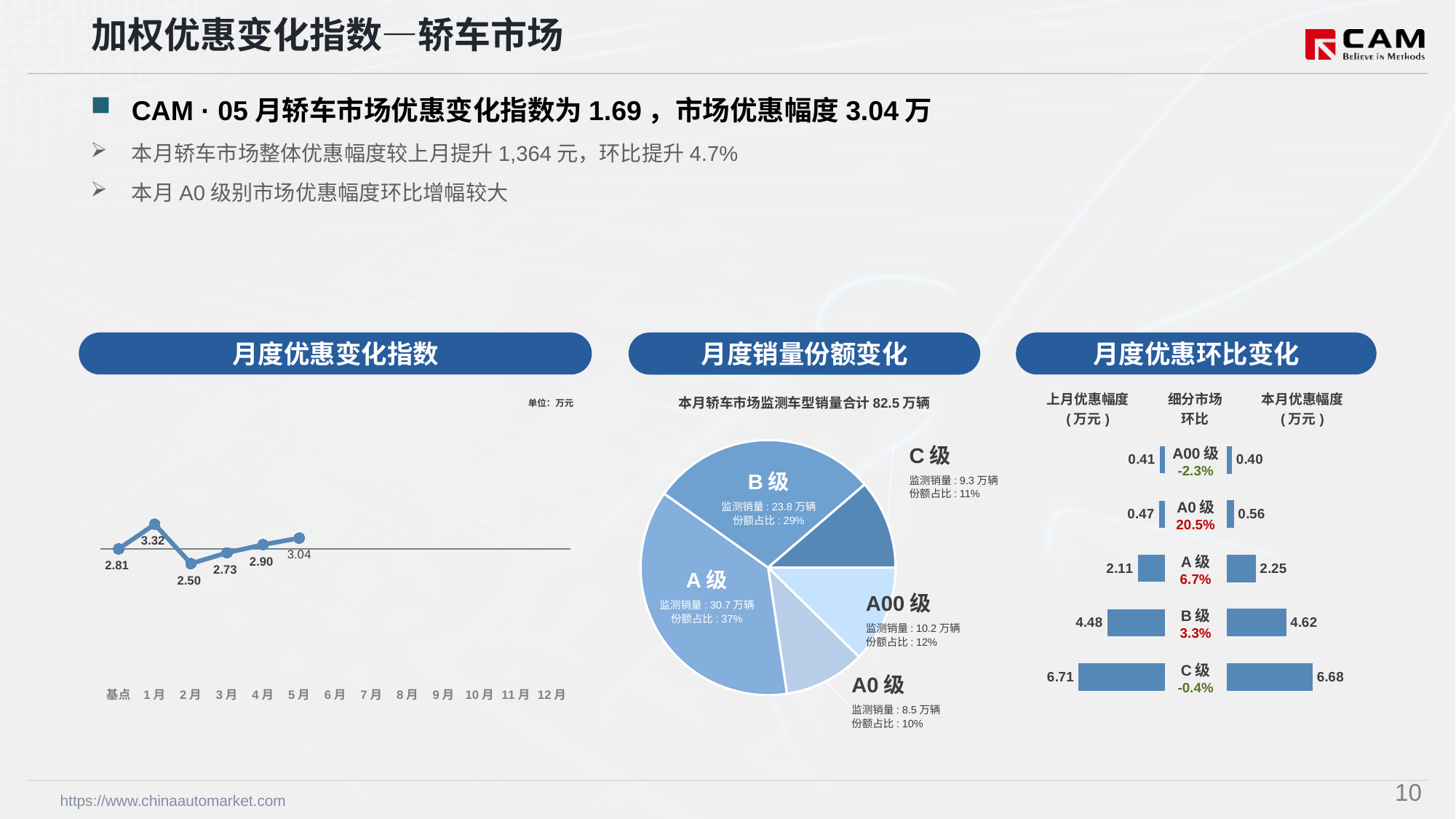

加权优惠变化指数—轿车市场
CAM · 05月轿车市场优惠变化指数为1.69，市场优惠幅度3.04万
本月轿车市场整体优惠幅度较上月提升1,364元，环比提升4.7%
本月A0级别市场优惠幅度环比增幅较大
月度优惠变化指数

月度优惠环比变化

月度销量份额变化

本月轿车市场监测车型销量合计82.5万辆
C级
监测销量: 9.3万辆
份额占比: 11%
B级
监测销量: 23.8万辆
份额占比: 29%
A级
监测销量: 30.7万辆
份额占比: 37%
A00级
监测销量: 10.2万辆
份额占比: 12%
A0级
监测销量: 8.5万辆
份额占比: 10%

### Chart

| Category | 细分市场 |
|---|---|
| A00级 | 101894.0 |
| A0级 | 84803.0 |
| A级 | 306975.0 |
| B级 | 238056.0 |
| C级 | 93232.0 |

### Chart

| Category | Y2023 |
|---|---|
| 基点 | 0.0 |
| 1月 | 3.85 |
| 2月 | -2.3 |
| 3月 | -0.61 |
| 4月 | 0.67 |
| 5月 | 1.69 |
| 6月 | None |
| 7月 | None |
| 8月 | None |
| 9月 | None |
| 10月 | None |
| 11月 | None |
| 12月 | None |
| 上月优惠幅度 (万元) | 细分市场 环比 | 本月优惠幅度 (万元) |
| --- | --- | --- |
单位：万元
| A00级 -2.3% |
| --- |
| A0级 20.5% |
| A级 6.7% |
| B级 3.3% |
| C级 -0.4% |

### Chart

| Category | 优惠幅度 |
|---|---|
| A00 | 0.41 |
| A0 | 0.47 |
| A | 2.11 |
| B | 4.48 |
| C | 6.71 |

### Chart

| Category | 金额 |
|---|---|
| A00 | 0.4 |
| A0 | 0.56 |
| A | 2.25 |
| B | 4.62 |
| C | 6.68 |
10